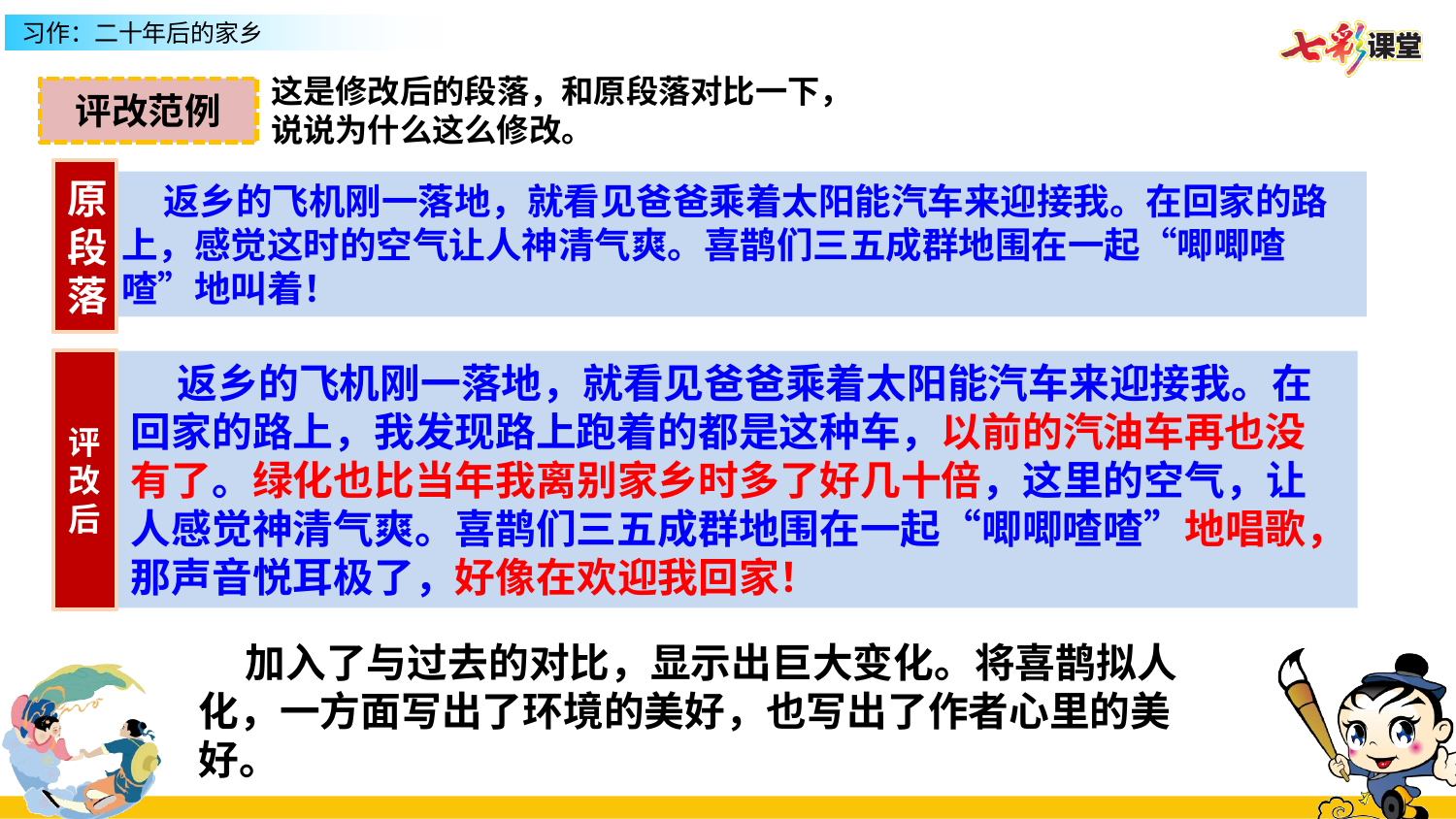

这是修改后的段落，和原段落对比一下，
说说为什么这么修改。
评改范例
原段落
    返乡的飞机刚一落地，就看见爸爸乘着太阳能汽车来迎接我。在回家的路上，感觉这时的空气让人神清气爽。喜鹊们三五成群地围在一起“唧唧喳喳”地叫着！
评改后
    返乡的飞机刚一落地，就看见爸爸乘着太阳能汽车来迎接我。在回家的路上，我发现路上跑着的都是这种车，以前的汽油车再也没有了。绿化也比当年我离别家乡时多了好几十倍，这里的空气，让人感觉神清气爽。喜鹊们三五成群地围在一起“唧唧喳喳”地唱歌，那声音悦耳极了，好像在欢迎我回家！
    加入了与过去的对比，显示出巨大变化。将喜鹊拟人化，一方面写出了环境的美好，也写出了作者心里的美好。